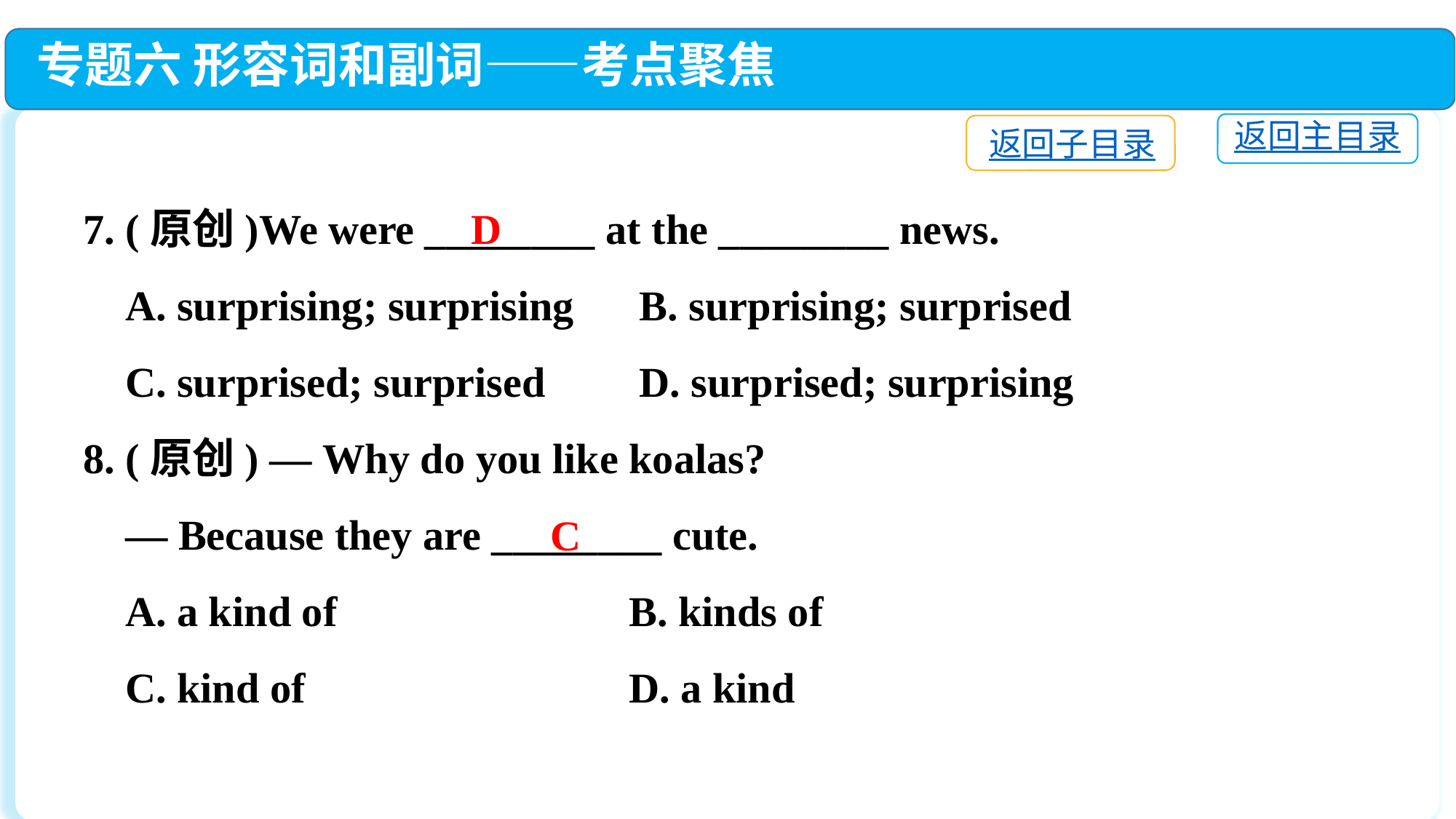

专题六 形容词和副词——考点聚焦

返回主目录

返回子目录
7. (原创)We were ________ at the ________ news.
    A. surprising; surprising	 B. surprising; surprised
    C. surprised; surprised	 D. surprised; surprising
8. (原创) — Why do you like koalas?
    — Because they are ________ cute.
    A. a kind of			B. kinds of
    C. kind of			D. a kind
D
C